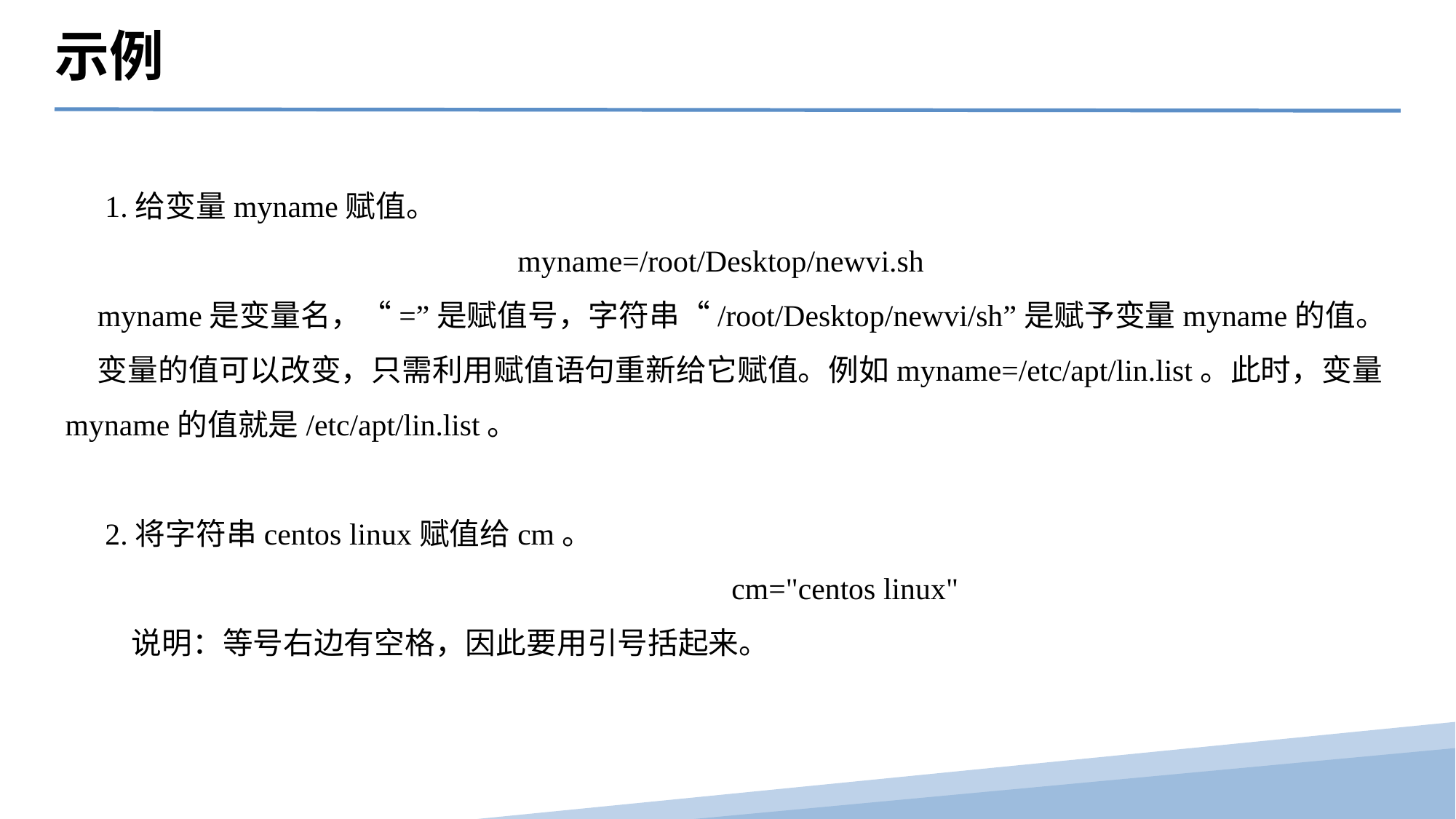

示例
 1.给变量myname赋值。
                                                       myname=/root/Desktop/newvi.sh
myname是变量名，“=”是赋值号，字符串“/root/Desktop/newvi/sh”是赋予变量myname的值。
变量的值可以改变，只需利用赋值语句重新给它赋值。例如myname=/etc/apt/lin.list。此时，变量myname的值就是/etc/apt/lin.list。

 2.将字符串centos linux赋值给cm。
                                                                                   cm="centos linux"
    说明：等号右边有空格，因此要用引号括起来。